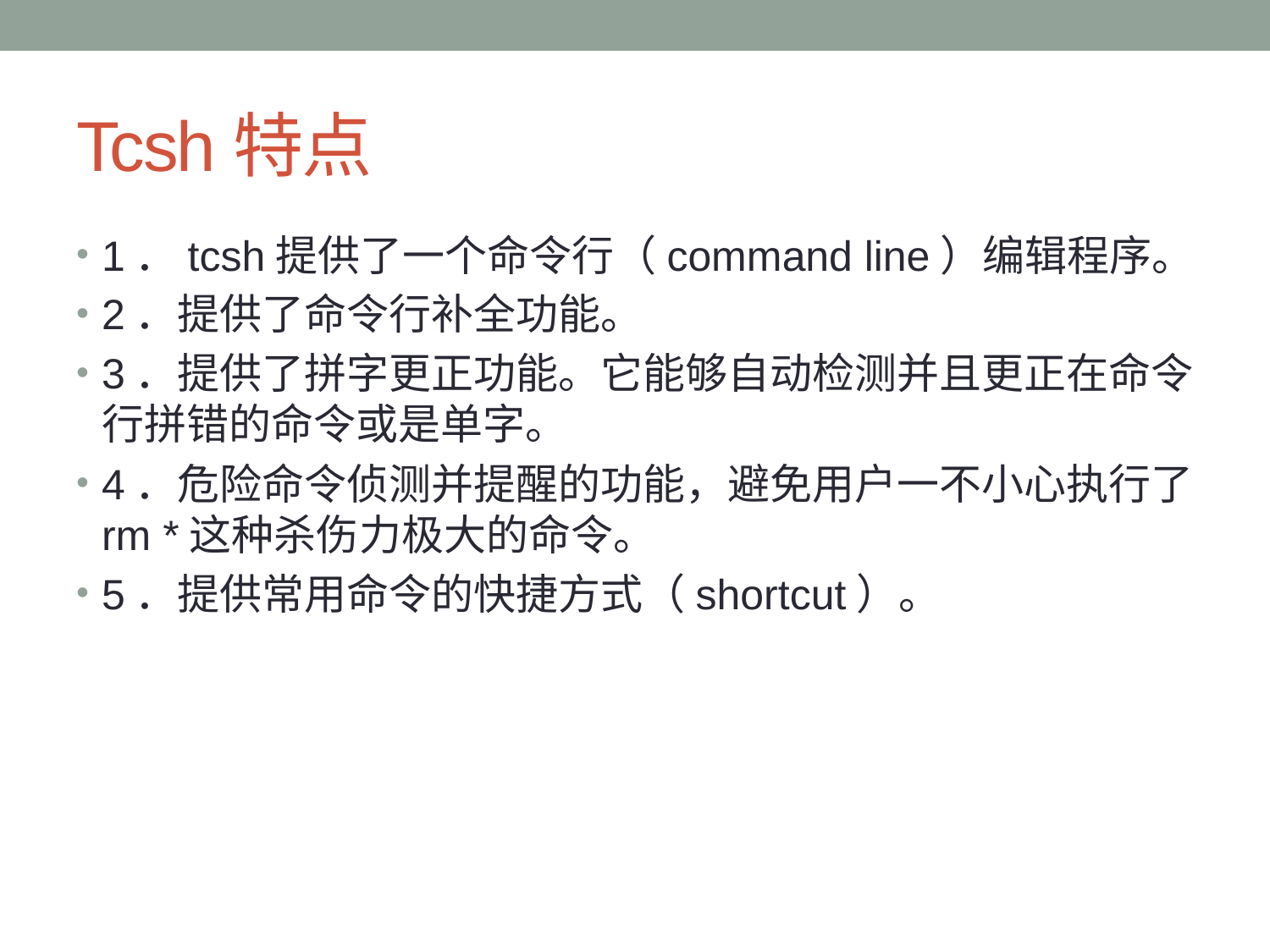

# Tcsh特点
1．tcsh提供了一个命令行（command line）编辑程序。
2．提供了命令行补全功能。
3．提供了拼字更正功能。它能够自动检测并且更正在命令行拼错的命令或是单字。
4．危险命令侦测并提醒的功能，避免用户一不小心执行了rm *这种杀伤力极大的命令。
5．提供常用命令的快捷方式（shortcut）。